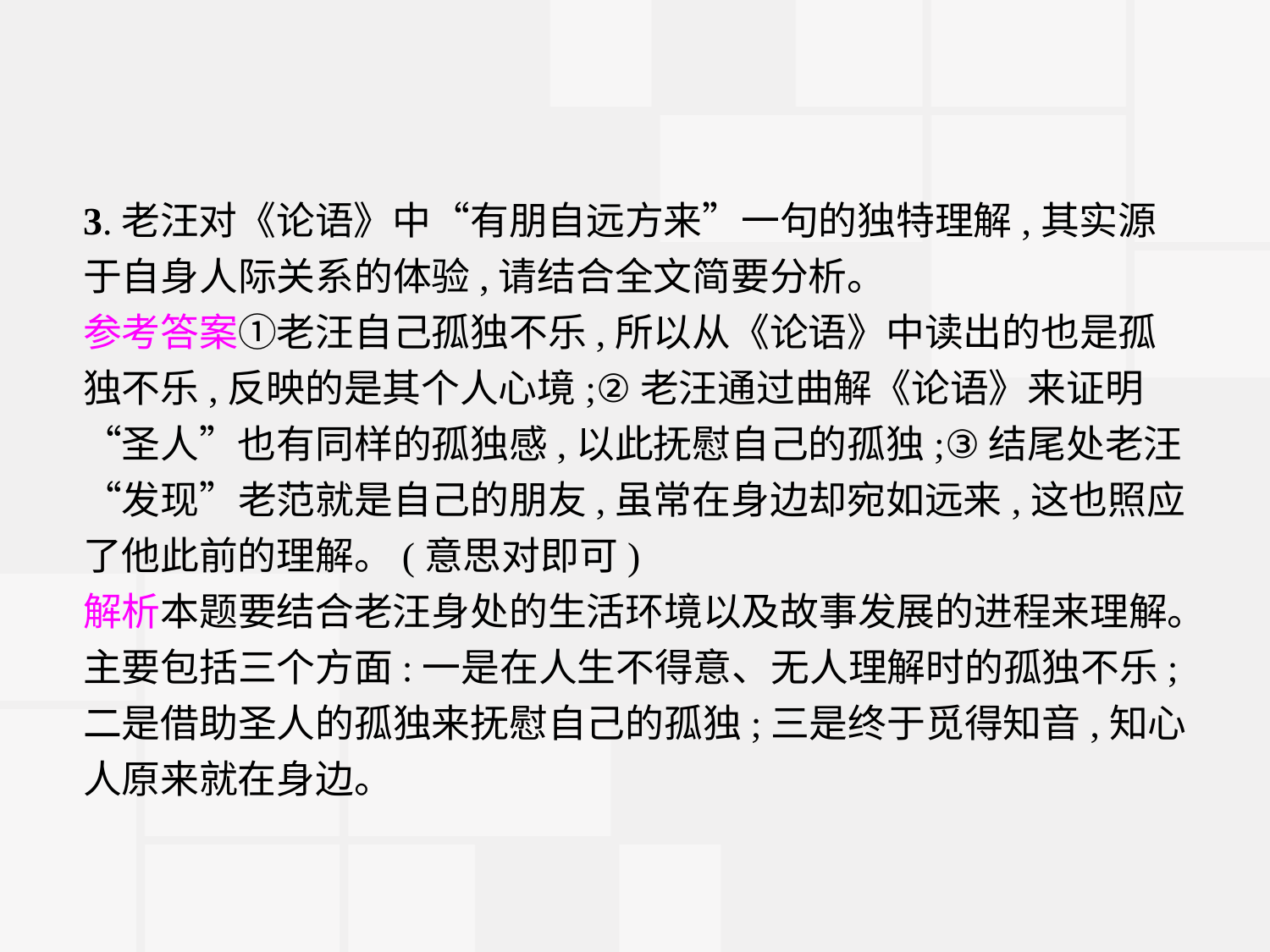

3.老汪对《论语》中“有朋自远方来”一句的独特理解,其实源于自身人际关系的体验,请结合全文简要分析。
参考答案①老汪自己孤独不乐,所以从《论语》中读出的也是孤独不乐,反映的是其个人心境;②老汪通过曲解《论语》来证明“圣人”也有同样的孤独感,以此抚慰自己的孤独;③结尾处老汪“发现”老范就是自己的朋友,虽常在身边却宛如远来,这也照应了他此前的理解。(意思对即可)
解析本题要结合老汪身处的生活环境以及故事发展的进程来理解。主要包括三个方面:一是在人生不得意、无人理解时的孤独不乐;二是借助圣人的孤独来抚慰自己的孤独;三是终于觅得知音,知心人原来就在身边。